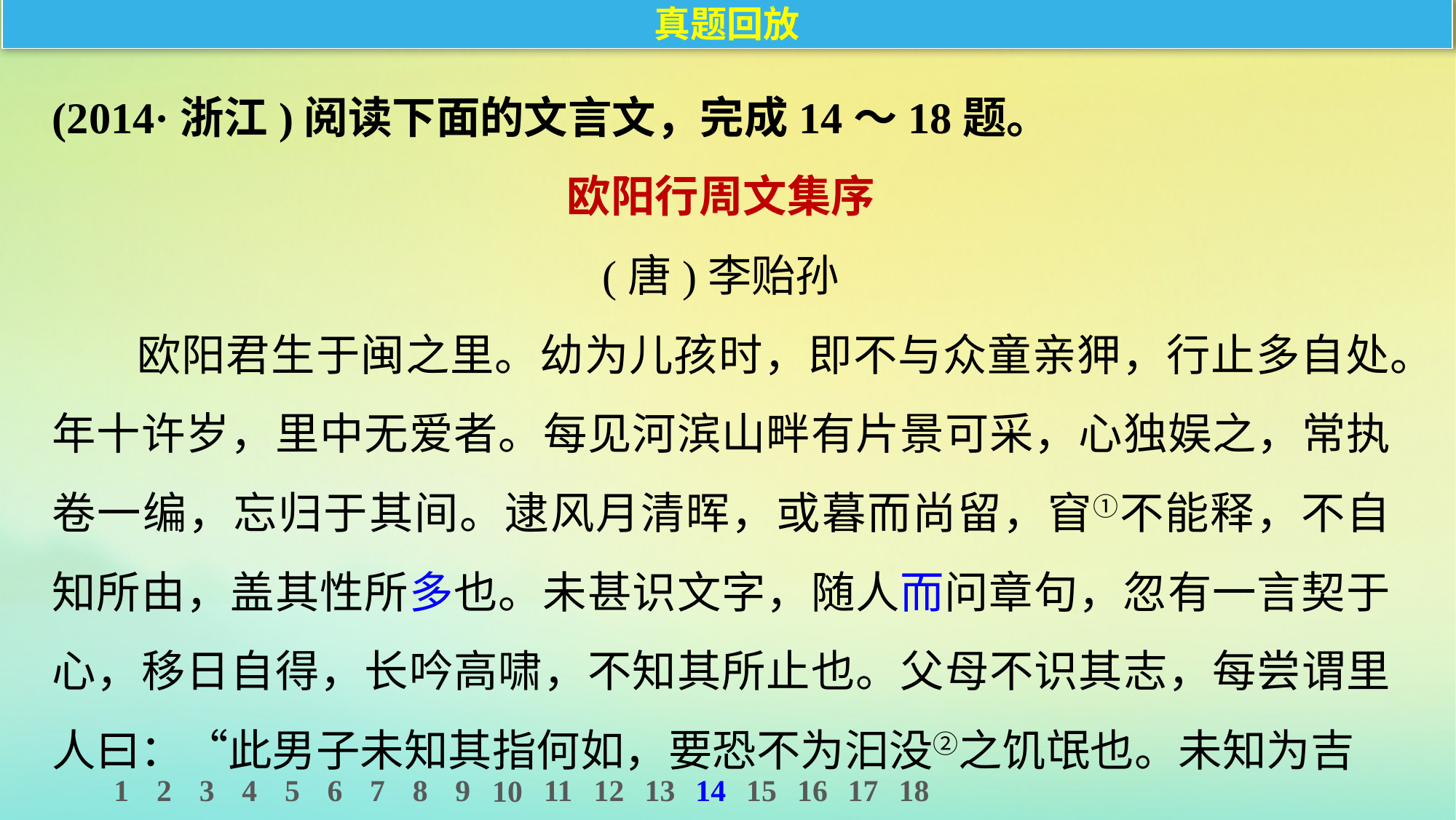

真题回放
(2014·浙江)阅读下面的文言文，完成14～18题。
欧阳行周文集序
(唐)李贻孙
欧阳君生于闽之里。幼为儿孩时，即不与众童亲狎，行止多自处。年十许岁，里中无爱者。每见河滨山畔有片景可采，心独娱之，常执卷一编，忘归于其间。逮风月清晖，或暮而尚留，窅①不能释，不自知所由，盖其性所多也。未甚识文字，随人而问章句，忽有一言契于心，移日自得，长吟高啸，不知其所止也。父母不识其志，每尝谓里人曰：“此男子未知其指何如，要恐不为汩没②之饥氓也。未知为吉
1
2
3
4
5
6
7
8
9
11
12
13
14
15
16
17
18
10